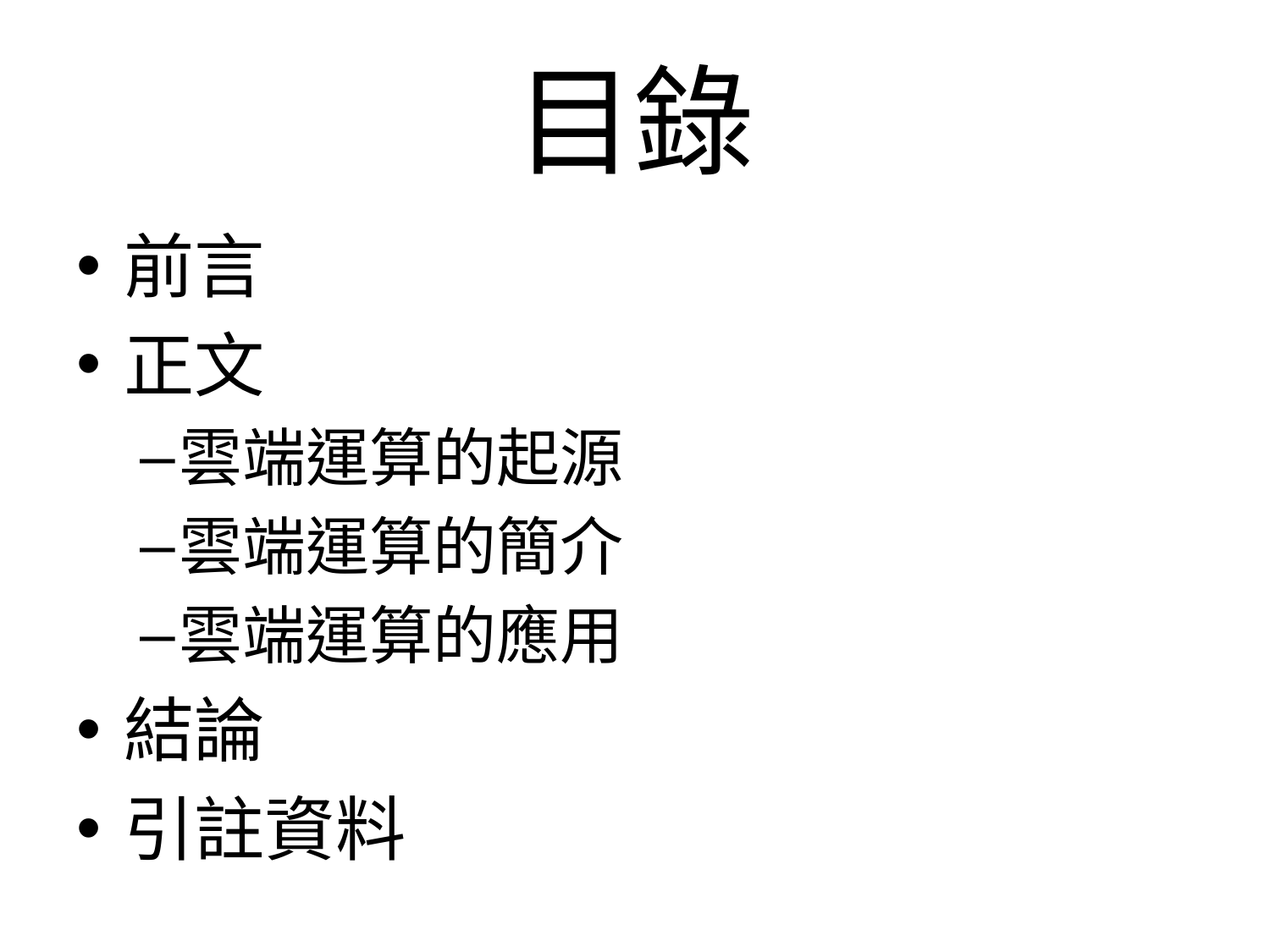

# 目錄
前言
正文
雲端運算的起源
雲端運算的簡介
雲端運算的應用
結論
引註資料